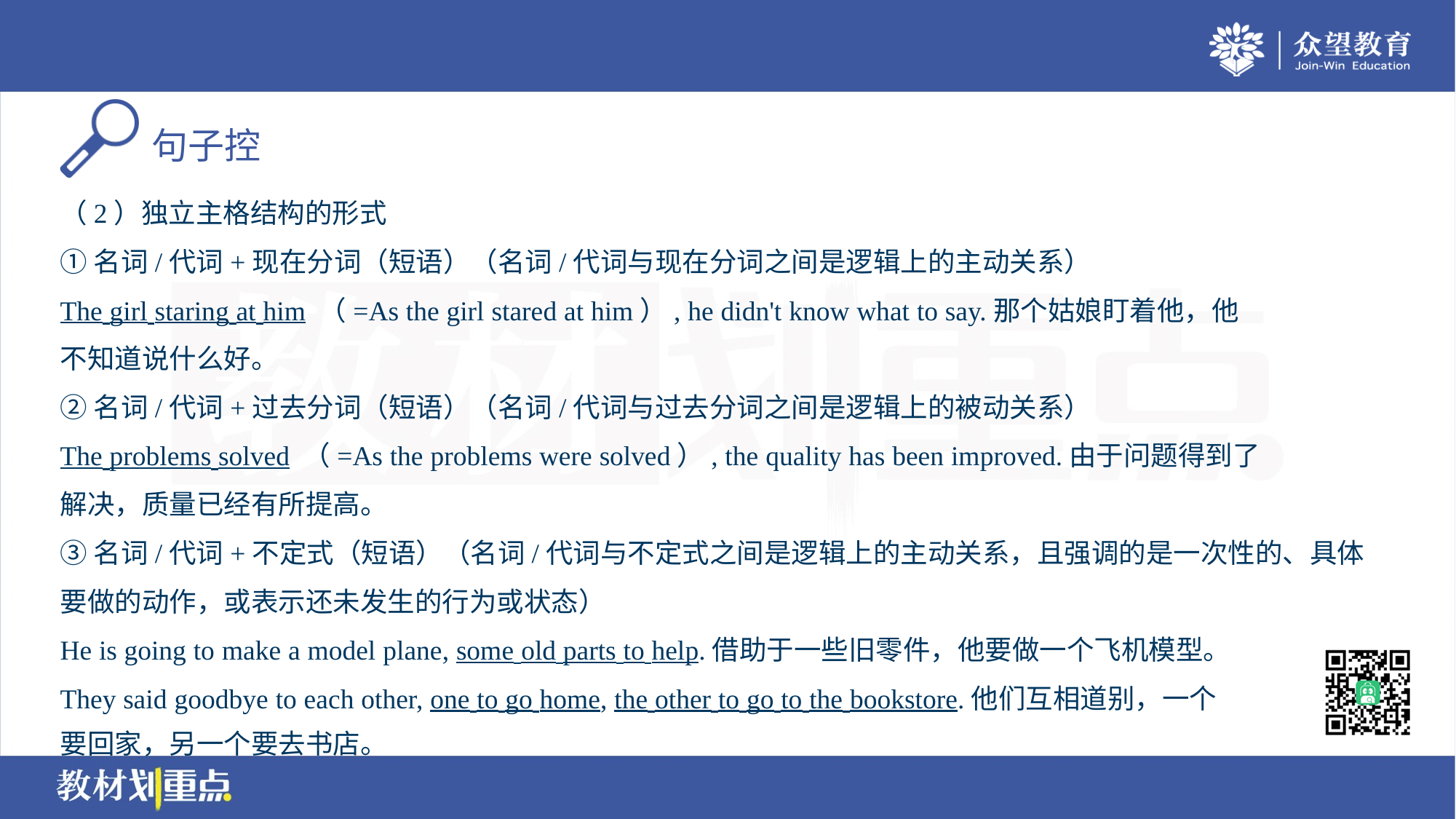

（2）独立主格结构的形式
①名词/代词+现在分词（短语）（名词/代词与现在分词之间是逻辑上的主动关系）
The girl staring at him （=As the girl stared at him）, he didn't know what to say.那个姑娘盯着他，他
不知道说什么好。
②名词/代词+过去分词（短语）（名词/代词与过去分词之间是逻辑上的被动关系）
The problems solved （=As the problems were solved）, the quality has been improved.由于问题得到了
解决，质量已经有所提高。
③名词/代词+不定式（短语）（名词/代词与不定式之间是逻辑上的主动关系，且强调的是一次性的、具体
要做的动作，或表示还未发生的行为或状态）
He is going to make a model plane, some old parts to help.借助于一些旧零件，他要做一个飞机模型。
They said goodbye to each other, one to go home, the other to go to the bookstore.他们互相道别，一个
要回家，另一个要去书店。